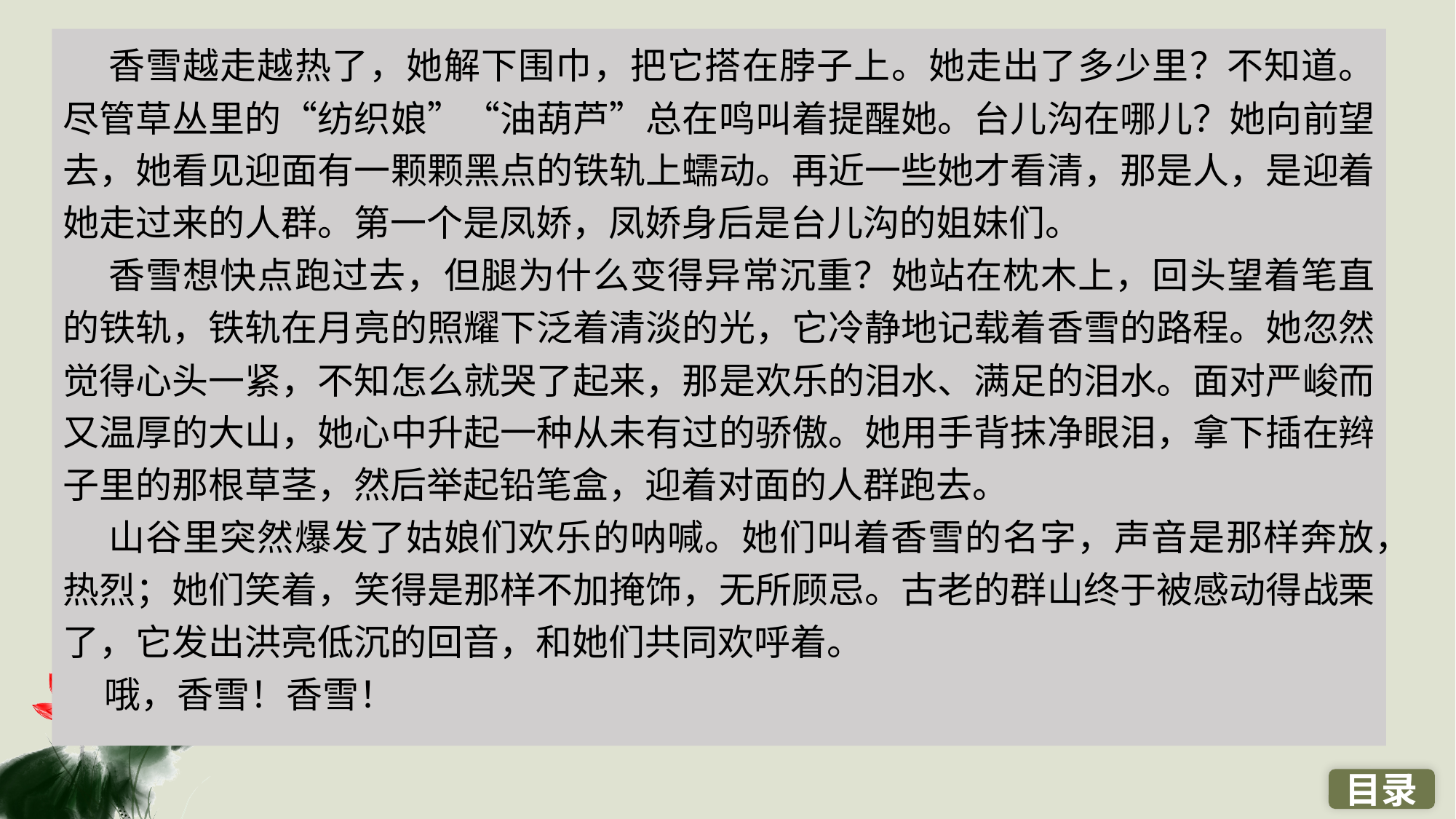

香雪越走越热了，她解下围巾，把它搭在脖子上。她走出了多少里？不知道。尽管草丛里的“纺织娘”“油葫芦”总在鸣叫着提醒她。台儿沟在哪儿？她向前望去，她看见迎面有一颗颗黑点的铁轨上蠕动。再近一些她才看清，那是人，是迎着她走过来的人群。第一个是凤娇，凤娇身后是台儿沟的姐妹们。
    香雪想快点跑过去，但腿为什么变得异常沉重？她站在枕木上，回头望着笔直的铁轨，铁轨在月亮的照耀下泛着清淡的光，它冷静地记载着香雪的路程。她忽然觉得心头一紧，不知怎么就哭了起来，那是欢乐的泪水、满足的泪水。面对严峻而又温厚的大山，她心中升起一种从未有过的骄傲。她用手背抹净眼泪，拿下插在辫子里的那根草茎，然后举起铅笔盒，迎着对面的人群跑去。
    山谷里突然爆发了姑娘们欢乐的呐喊。她们叫着香雪的名字，声音是那样奔放，热烈；她们笑着，笑得是那样不加掩饰，无所顾忌。古老的群山终于被感动得战栗了，它发出洪亮低沉的回音，和她们共同欢呼着。
    哦，香雪！香雪！